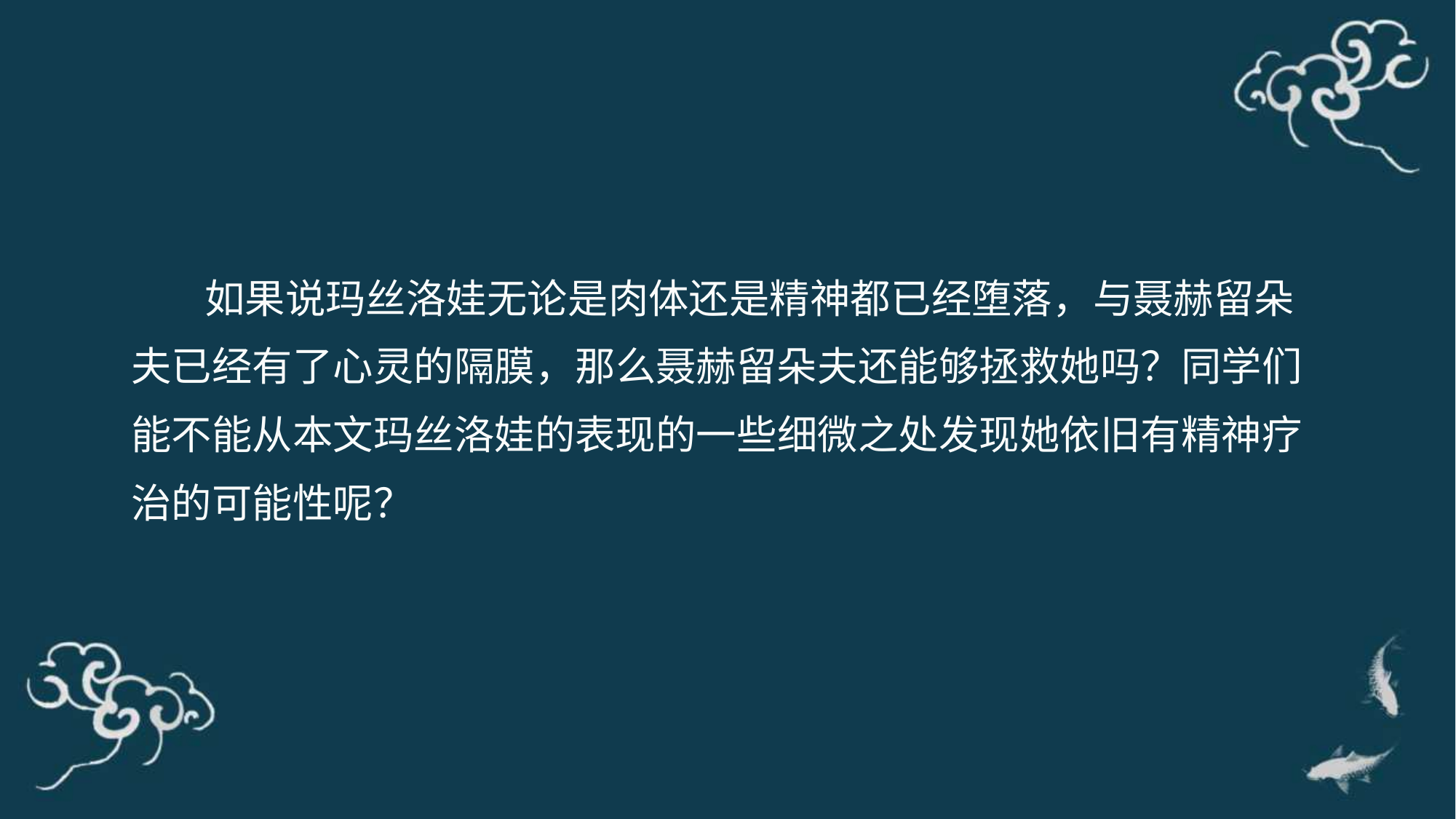

如果说玛丝洛娃无论是肉体还是精神都已经堕落，与聂赫留朵夫已经有了心灵的隔膜，那么聂赫留朵夫还能够拯救她吗？同学们能不能从本文玛丝洛娃的表现的一些细微之处发现她依旧有精神疗治的可能性呢？